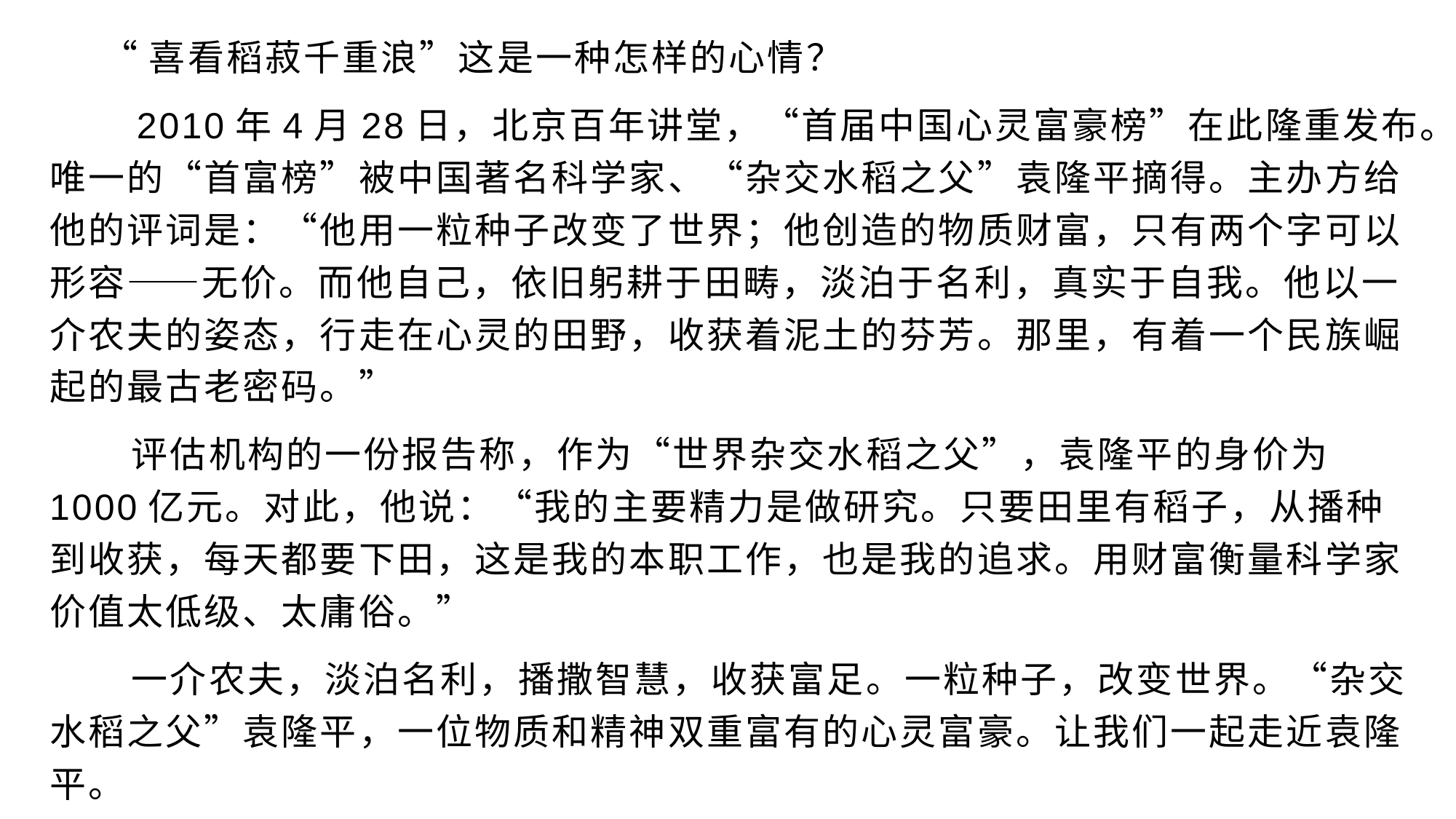

“喜看稻菽千重浪”这是一种怎样的心情？
       2010年4月28日，北京百年讲堂，“首届中国心灵富豪榜”在此隆重发布。唯一的“首富榜”被中国著名科学家、“杂交水稻之父”袁隆平摘得。主办方给他的评词是：“他用一粒种子改变了世界；他创造的物质财富，只有两个字可以形容——无价。而他自己，依旧躬耕于田畴，淡泊于名利，真实于自我。他以一介农夫的姿态，行走在心灵的田野，收获着泥土的芬芳。那里，有着一个民族崛起的最古老密码。”
       评估机构的一份报告称，作为“世界杂交水稻之父”，袁隆平的身价为1000亿元。对此，他说：“我的主要精力是做研究。只要田里有稻子，从播种到收获，每天都要下田，这是我的本职工作，也是我的追求。用财富衡量科学家价值太低级、太庸俗。”
       一介农夫，淡泊名利，播撒智慧，收获富足。一粒种子，改变世界。“杂交水稻之父”袁隆平，一位物质和精神双重富有的心灵富豪。让我们一起走近袁隆平。